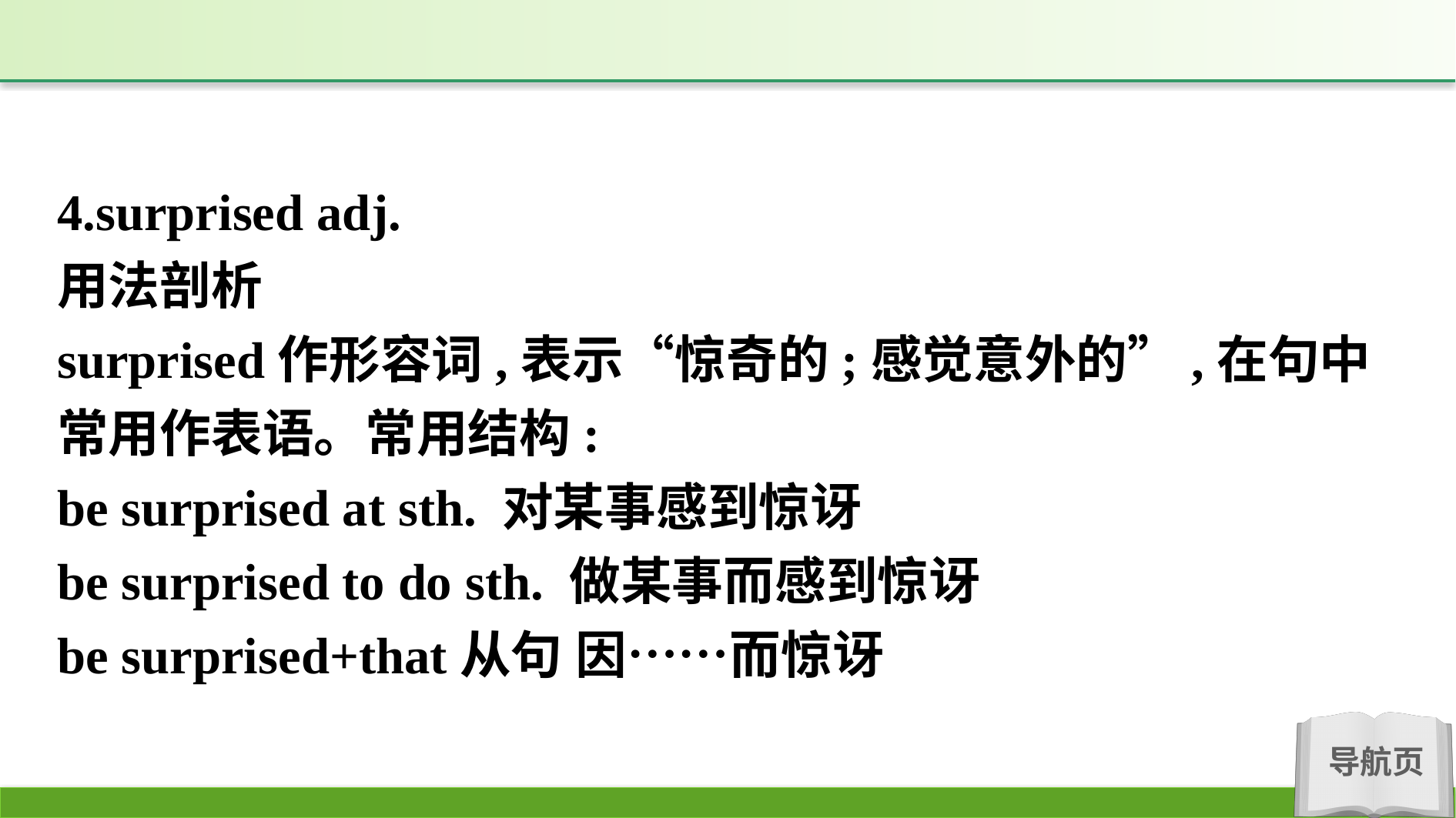

4.surprised adj.
用法剖析
surprised作形容词,表示“惊奇的;感觉意外的”,在句中常用作表语。常用结构:
be surprised at sth. 对某事感到惊讶
be surprised to do sth. 做某事而感到惊讶
be surprised+that从句 因……而惊讶